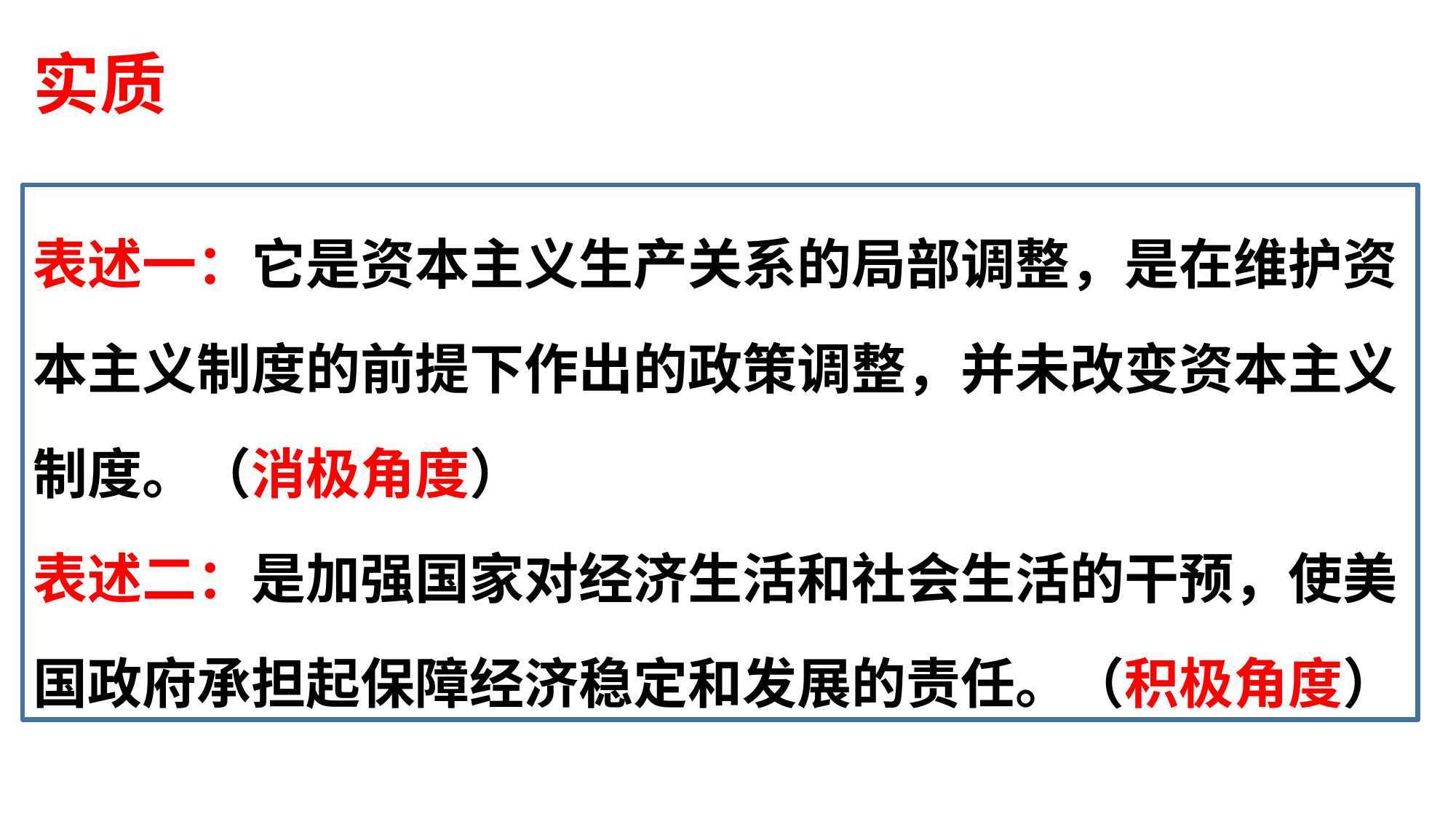

实质
表述一：它是资本主义生产关系的局部调整，是在维护资本主义制度的前提下作出的政策调整，并未改变资本主义制度。（消极角度）
表述二：是加强国家对经济生活和社会生活的干预，使美国政府承担起保障经济稳定和发展的责任。（积极角度）